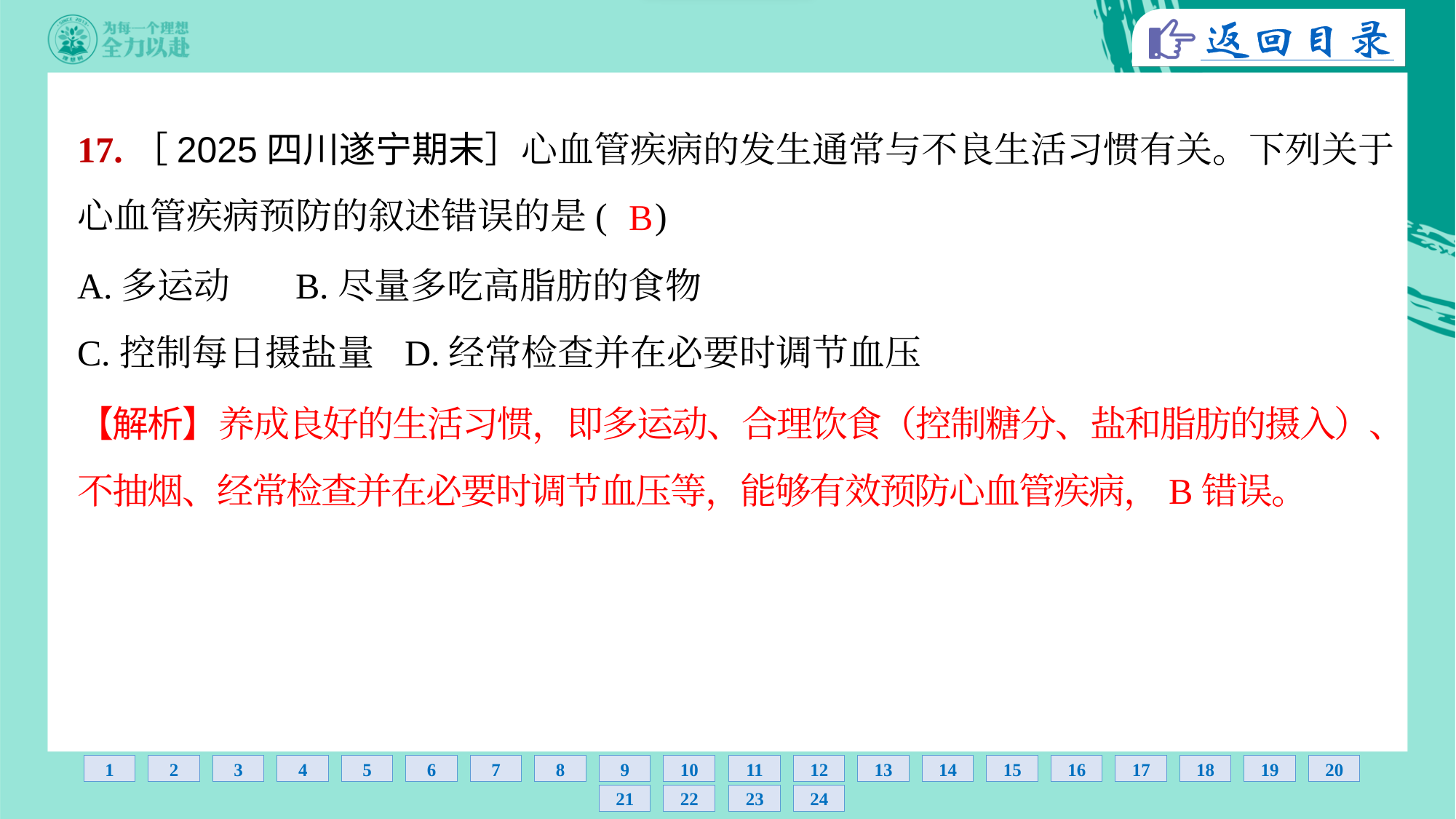

17.［2025四川遂宁期末］心血管疾病的发生通常与不良生活习惯有关。下列关于
心血管疾病预防的叙述错误的是(     )
B
A.多运动	B.尽量多吃高脂肪的食物
C.控制每日摄盐量	D.经常检查并在必要时调节血压
【解析】养成良好的生活习惯，即多运动、合理饮食（控制糖分、盐和脂肪的摄入）、
不抽烟、经常检查并在必要时调节血压等，能够有效预防心血管疾病，B错误。